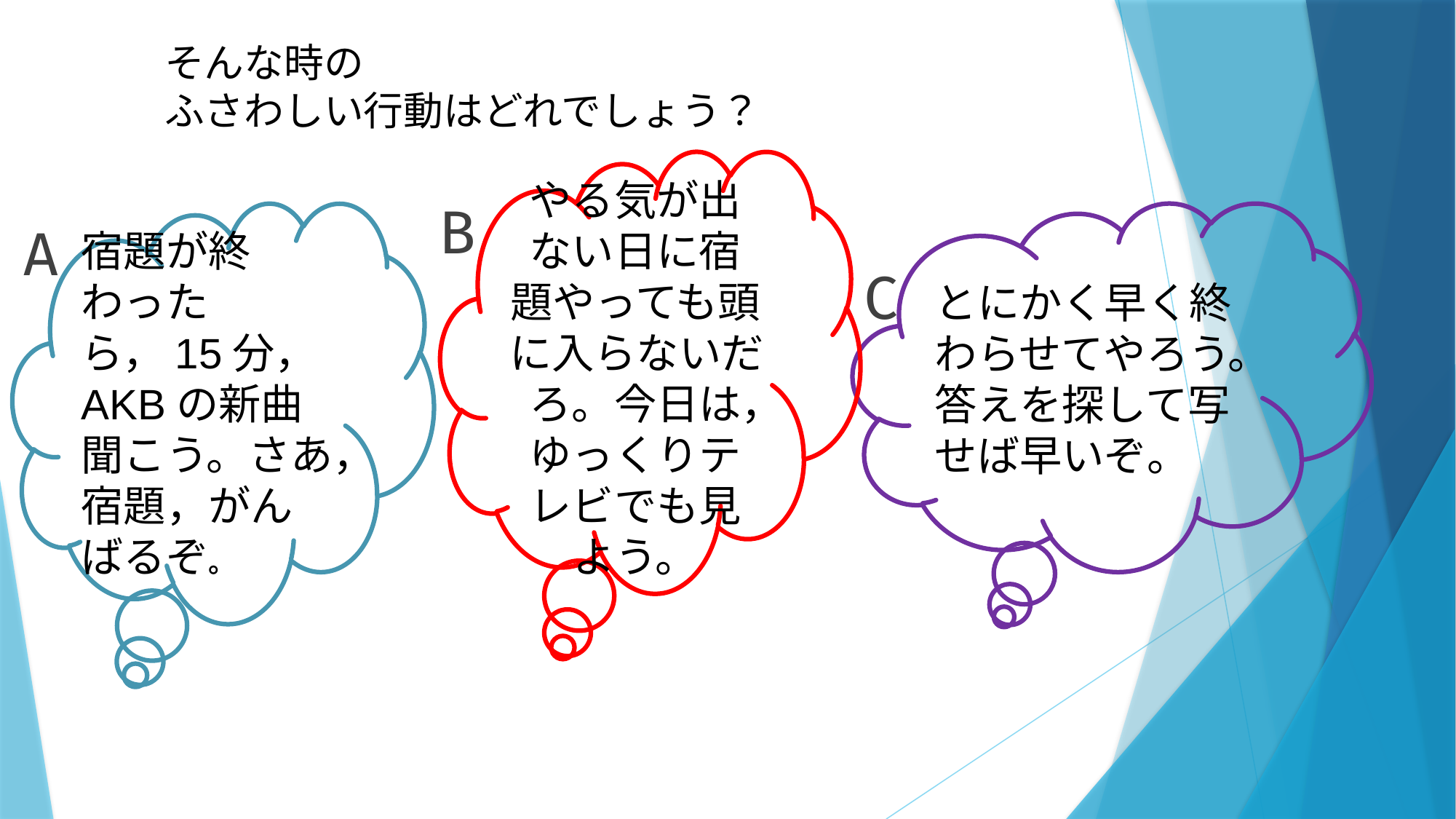

# そんな時の ふさわしい行動はどれでしょう？

やる気が出ない日に宿題やっても頭に入らないだろ。今日は，ゆっくりテレビでも見よう。
B
とにかく早く終わらせてやろう。答えを探して写せば早いぞ。
宿題が終わったら，15分，AKBの新曲聞こう。さあ，宿題，がんばるぞ。
A

C